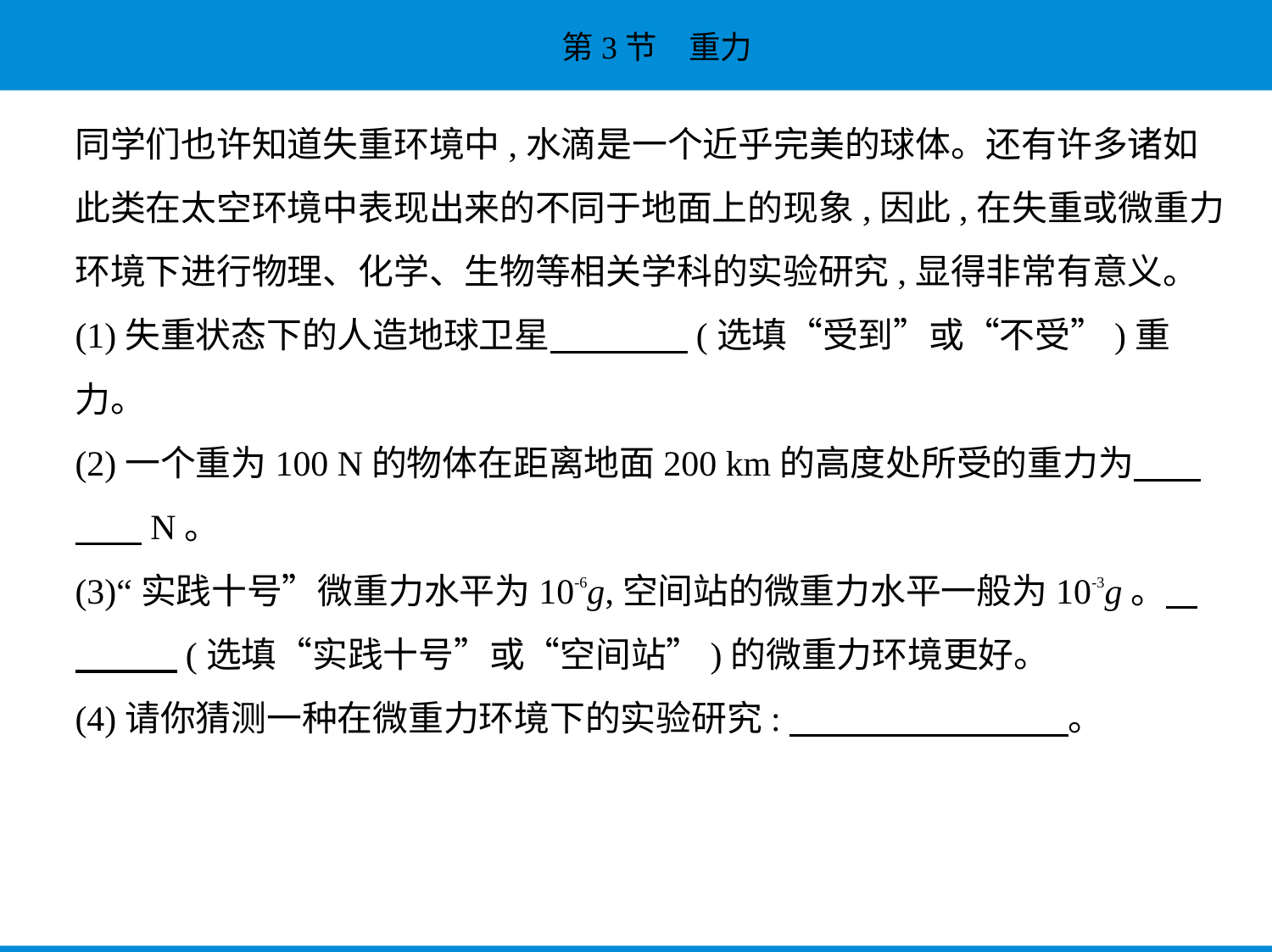

同学们也许知道失重环境中,水滴是一个近乎完美的球体。还有许多诸如
此类在太空环境中表现出来的不同于地面上的现象,因此,在失重或微重力
环境下进行物理、化学、生物等相关学科的实验研究,显得非常有意义。
(1)失重状态下的人造地球卫星　　　    (选填“受到”或“不受”)重
力。
(2)一个重为100 N的物体在距离地面200 km的高度处所受的重力为　    
　    N。
(3)“实践十号”微重力水平为10-6g,空间站的微重力水平一般为10-3g。    
　　    (选填“实践十号”或“空间站”)的微重力环境更好。
(4)请你猜测一种在微重力环境下的实验研究:　　　　　　　    。